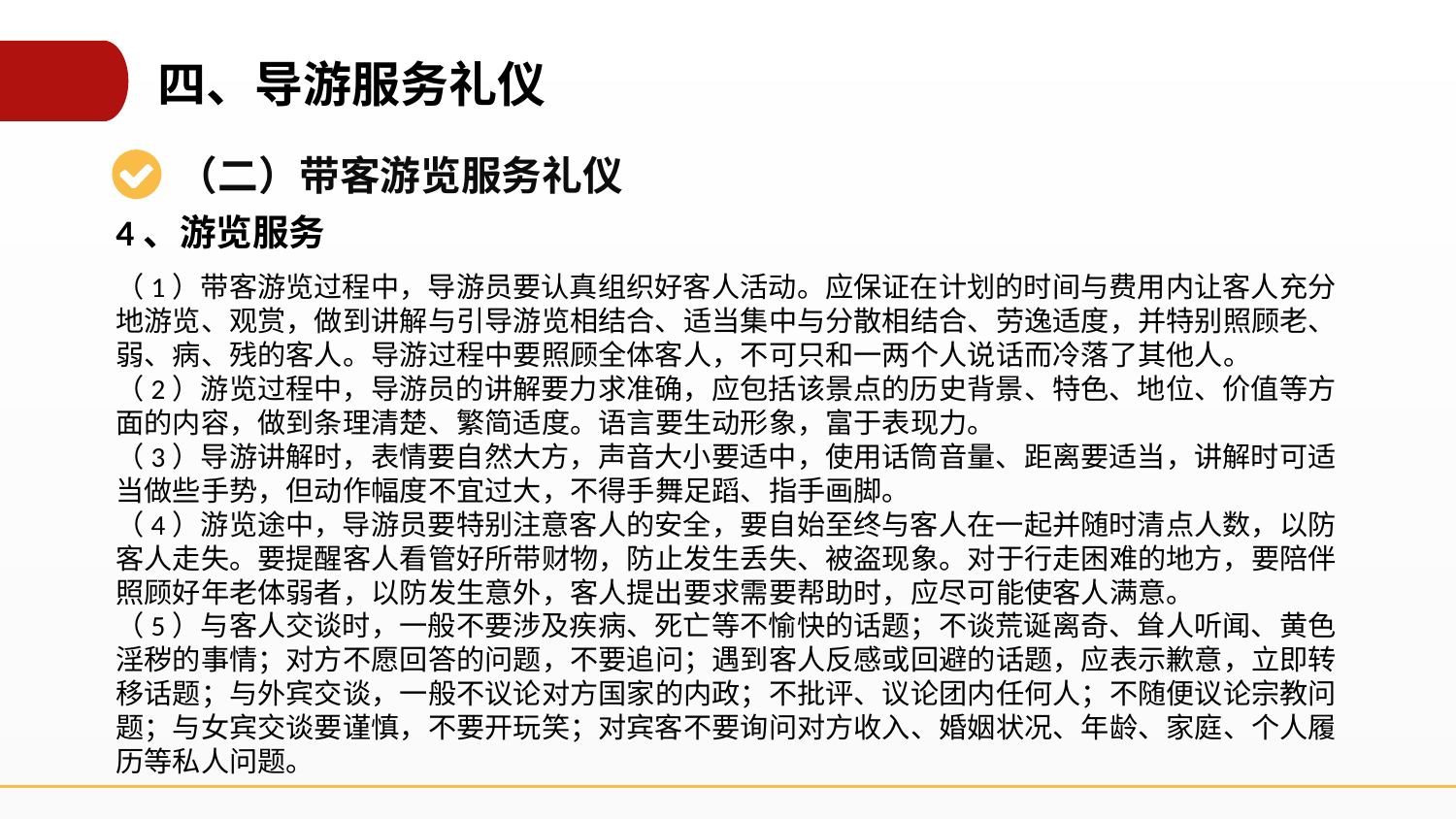

四、导游服务礼仪

（二）带客游览服务礼仪
4、游览服务
（1）带客游览过程中，导游员要认真组织好客人活动。应保证在计划的时间与费用内让客人充分地游览、观赏，做到讲解与引导游览相结合、适当集中与分散相结合、劳逸适度，并特别照顾老、弱、病、残的客人。导游过程中要照顾全体客人，不可只和一两个人说话而冷落了其他人。
（2）游览过程中，导游员的讲解要力求准确，应包括该景点的历史背景、特色、地位、价值等方面的内容，做到条理清楚、繁简适度。语言要生动形象，富于表现力。
（3）导游讲解时，表情要自然大方，声音大小要适中，使用话筒音量、距离要适当，讲解时可适当做些手势，但动作幅度不宜过大，不得手舞足蹈、指手画脚。
（4）游览途中，导游员要特别注意客人的安全，要自始至终与客人在一起并随时清点人数，以防客人走失。要提醒客人看管好所带财物，防止发生丢失、被盗现象。对于行走困难的地方，要陪伴照顾好年老体弱者，以防发生意外，客人提出要求需要帮助时，应尽可能使客人满意。
（5）与客人交谈时，一般不要涉及疾病、死亡等不愉快的话题；不谈荒诞离奇、耸人听闻、黄色淫秽的事情；对方不愿回答的问题，不要追问；遇到客人反感或回避的话题，应表示歉意，立即转移话题；与外宾交谈，一般不议论对方国家的内政；不批评、议论团内任何人；不随便议论宗教问题；与女宾交谈要谨慎，不要开玩笑；对宾客不要询问对方收入、婚姻状况、年龄、家庭、个人履历等私人问题。